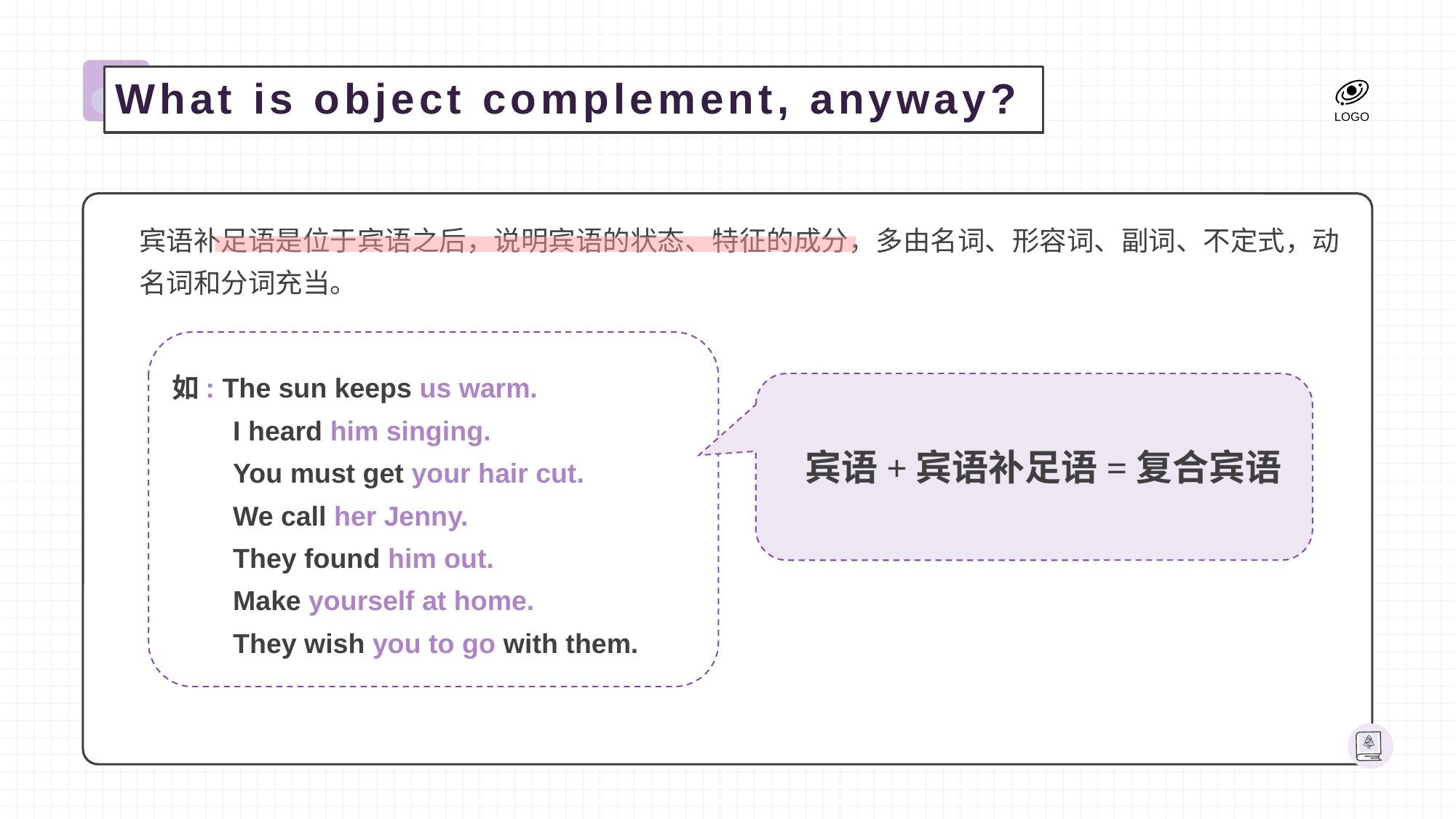

What is object complement, anyway?
宾语补足语是位于宾语之后，说明宾语的状态、特征的成分，多由名词、形容词、副词、不定式，动名词和分词充当。

如: The sun keeps us warm.
        I heard him singing.
        You must get your hair cut.
        We call her Jenny.
        They found him out.
        Make yourself at home.
        They wish you to go with them.

宾语+宾语补足语=复合宾语